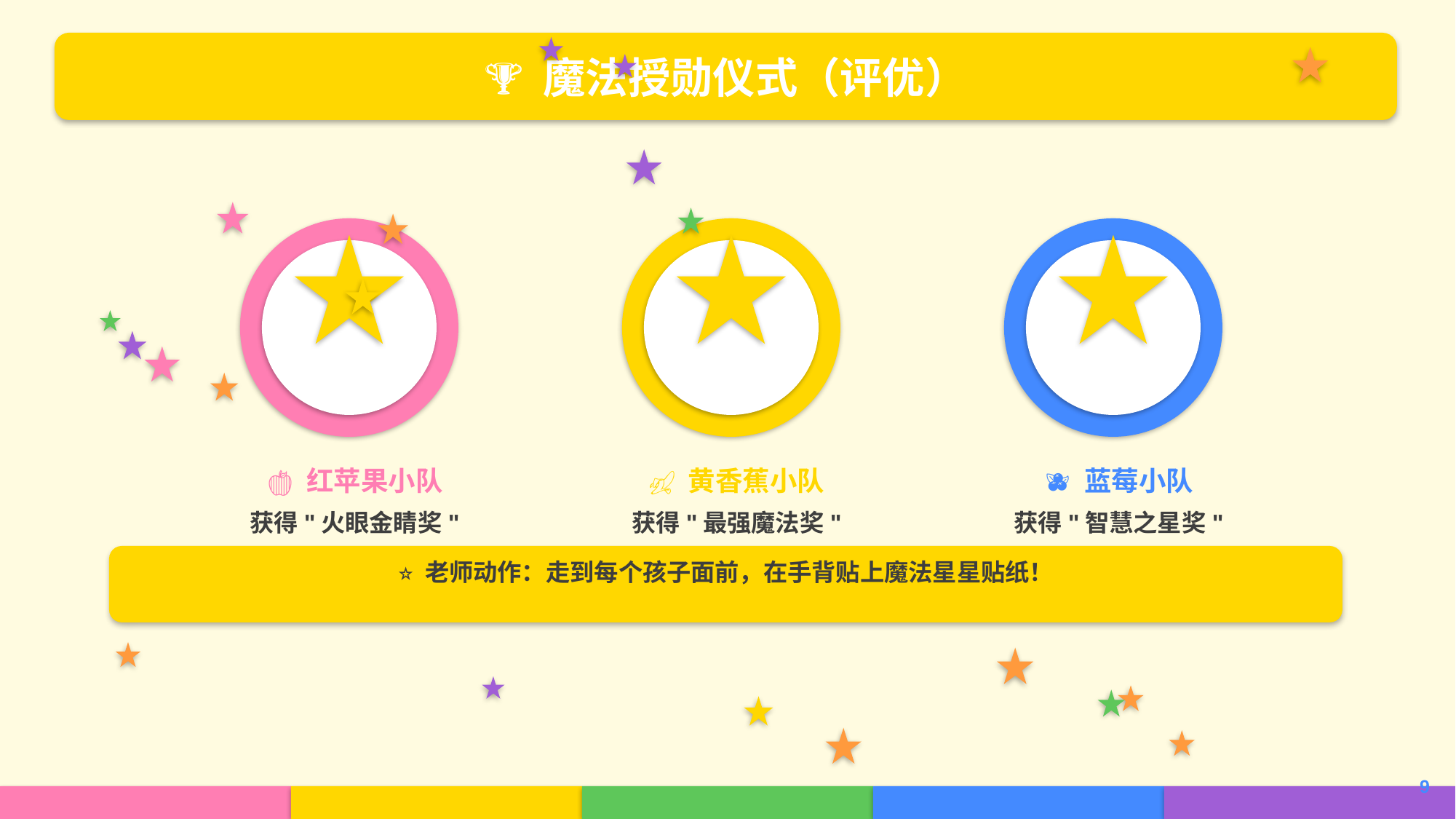

🏆 魔法授勋仪式（评优）

🍎 红苹果小队
🍌 黄香蕉小队
🫐 蓝莓小队
获得"火眼金睛奖"
获得"最强魔法奖"
获得"智慧之星奖"

⭐ 老师动作：走到每个孩子面前，在手背贴上魔法星星贴纸！
找图形最快
数数声音最响亮
回答最积极

9